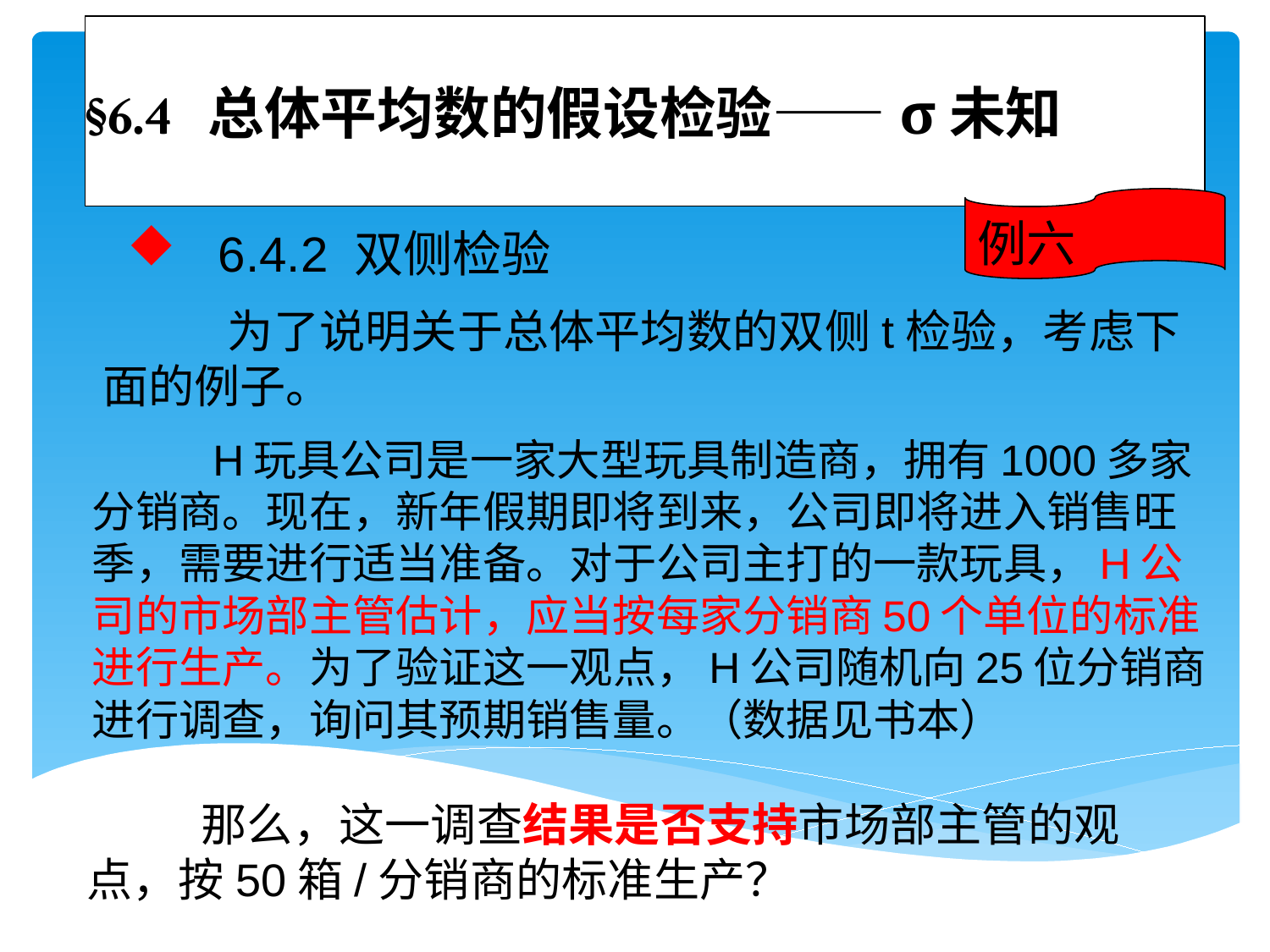

# §6.4  总体平均数的假设检验——σ未知
例六
  6.4.2 双侧检验
           为了说明关于总体平均数的双侧t检验，考虑下面的例子。

             H玩具公司是一家大型玩具制造商，拥有1000多家分销商。现在，新年假期即将到来，公司即将进入销售旺季，需要进行适当准备。对于公司主打的一款玩具，H公司的市场部主管估计，应当按每家分销商50个单位的标准进行生产。为了验证这一观点，H公司随机向25位分销商进行调查，询问其预期销售量。（数据见书本）

          那么，这一调查结果是否支持市场部主管的观点，按50箱/分销商的标准生产？